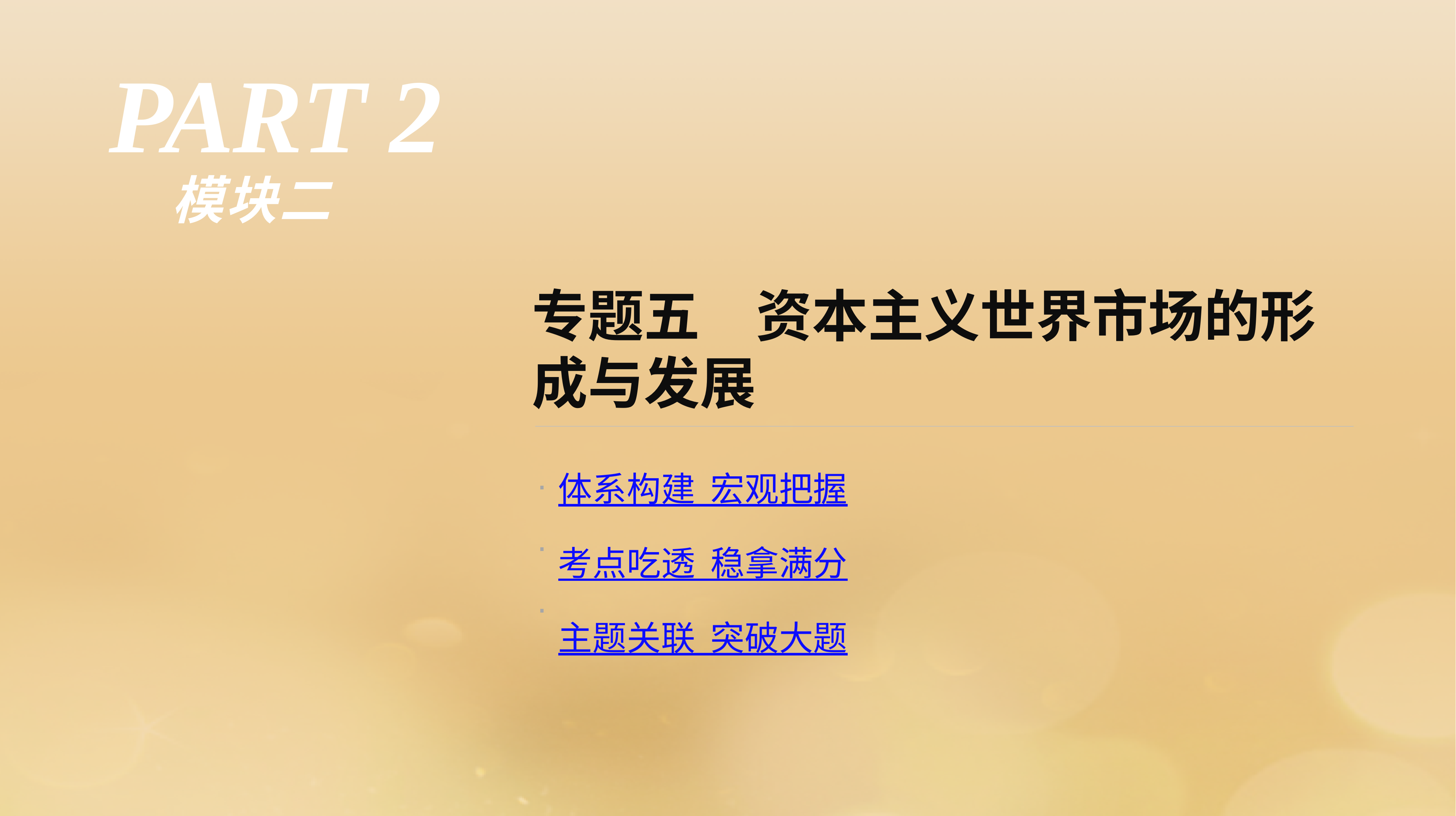

PART 2
模块二
专题五　资本主义世界市场的形成与发展
·
·
·
体系构建  宏观把握
考点吃透  稳拿满分
主题关联  突破大题